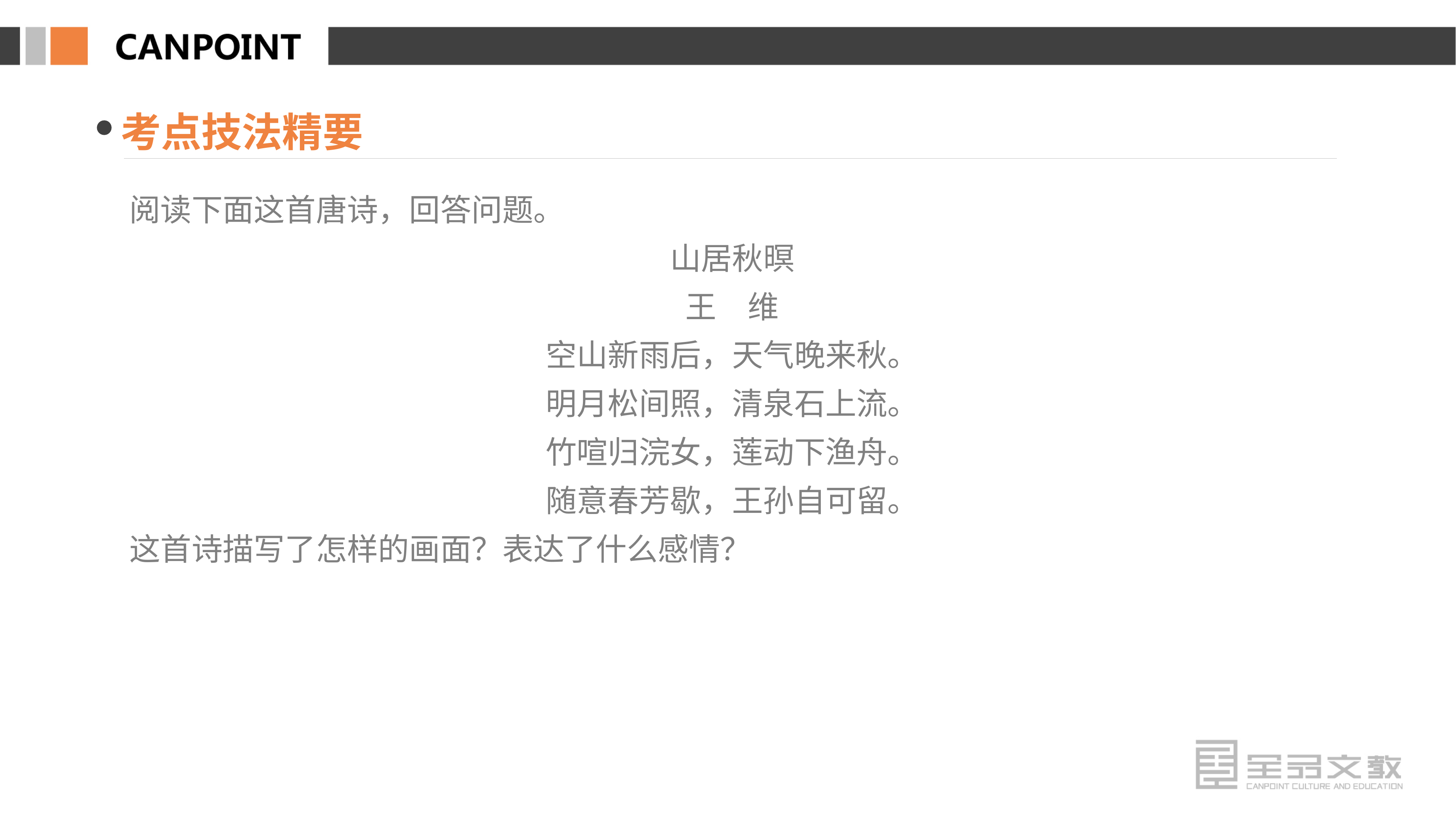

考点技法精要

阅读下面这首唐诗，回答问题。
山居秋暝
王　维
空山新雨后，天气晚来秋。
明月松间照，清泉石上流。
竹喧归浣女，莲动下渔舟。
随意春芳歇，王孙自可留。
这首诗描写了怎样的画面？表达了什么感情？